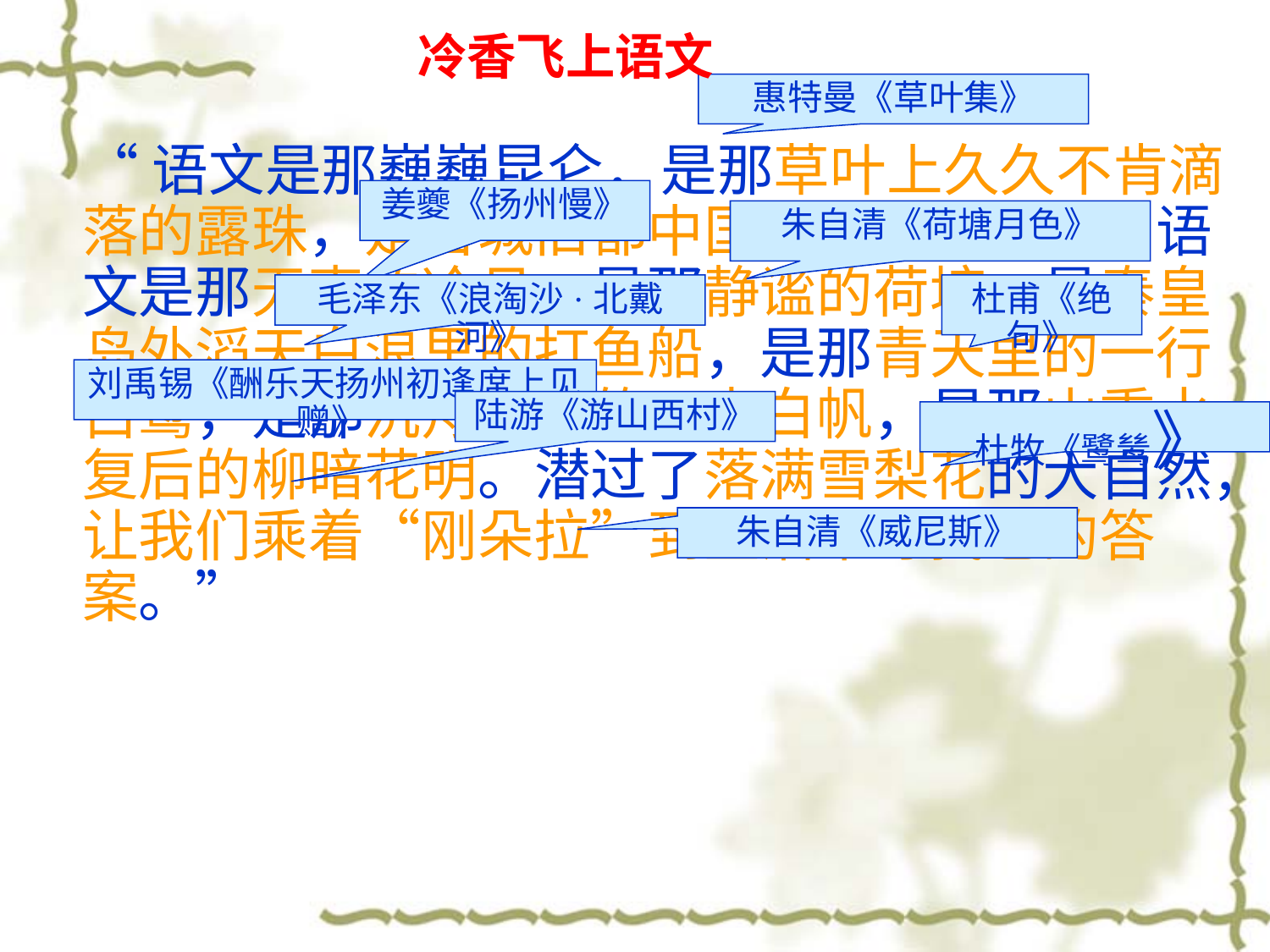

冷香飞上语文
惠特曼《草叶集》
“语文是那巍巍昆仑，是那草叶上久久不肯滴落的露珠，是古城旧都中国色天香的牡丹；语文是那无声的冷月，是那静谧的荷塘，是秦皇岛外滔天白浪里的打鱼船，是那青天里的一行白鹭，是那沉舟侧畔的万点白帆，是那山重水复后的柳暗花明。潜过了落满雪梨花的大自然，让我们乘着“刚朵拉”到生活中寻找它的答案。”
姜夔《扬州慢》
朱自清《荷塘月色》
杜甫《绝句》
毛泽东《浪淘沙·北戴河》
刘禹锡《酬乐天扬州初逢席上见赠》
陆游《游山西村》
杜牧《鹭鸶》
朱自清《威尼斯》